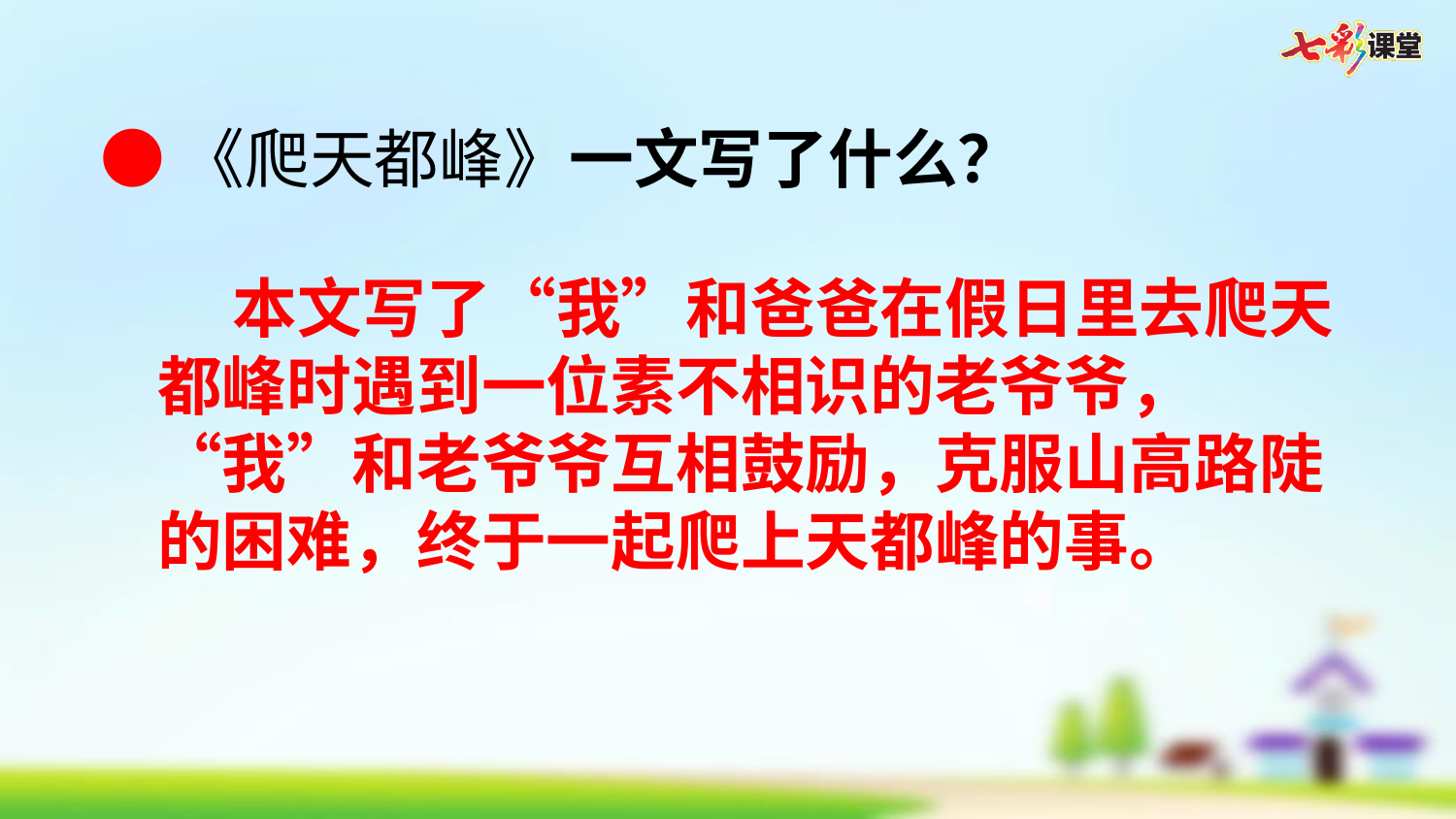

●《爬天都峰》一文写了什么？
    本文写了“我”和爸爸在假日里去爬天都峰时遇到一位素不相识的老爷爷，“我”和老爷爷互相鼓励，克服山高路陡的困难，终于一起爬上天都峰的事。